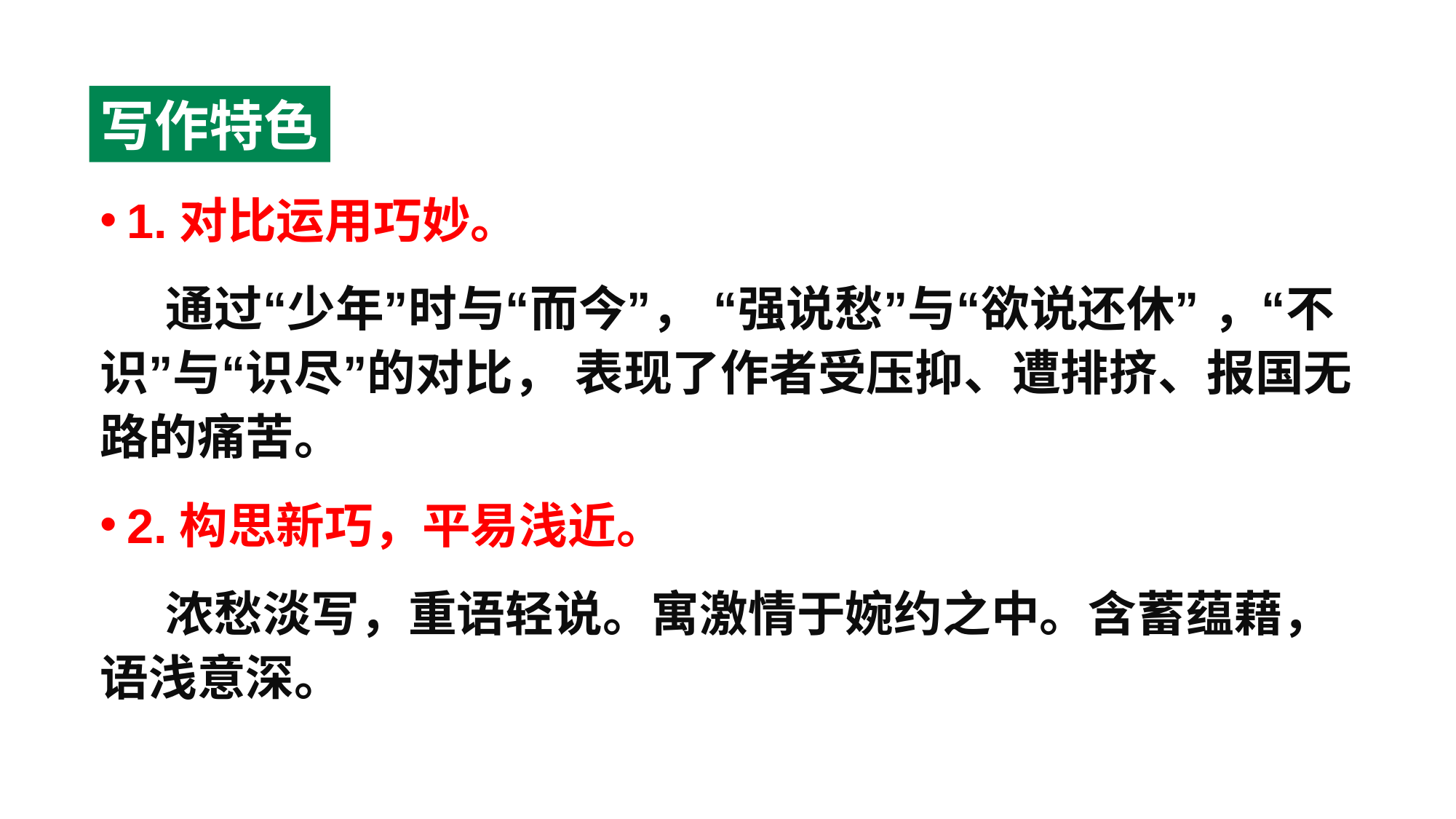

#
写作特色
1.对比运用巧妙。
    通过“少年”时与“而今”， “强说愁”与“欲说还休” ，“不识”与“识尽”的对比， 表现了作者受压抑、遭排挤、报国无路的痛苦。
2.构思新巧，平易浅近。
    浓愁淡写，重语轻说。寓激情于婉约之中。含蓄蕴藉，语浅意深。